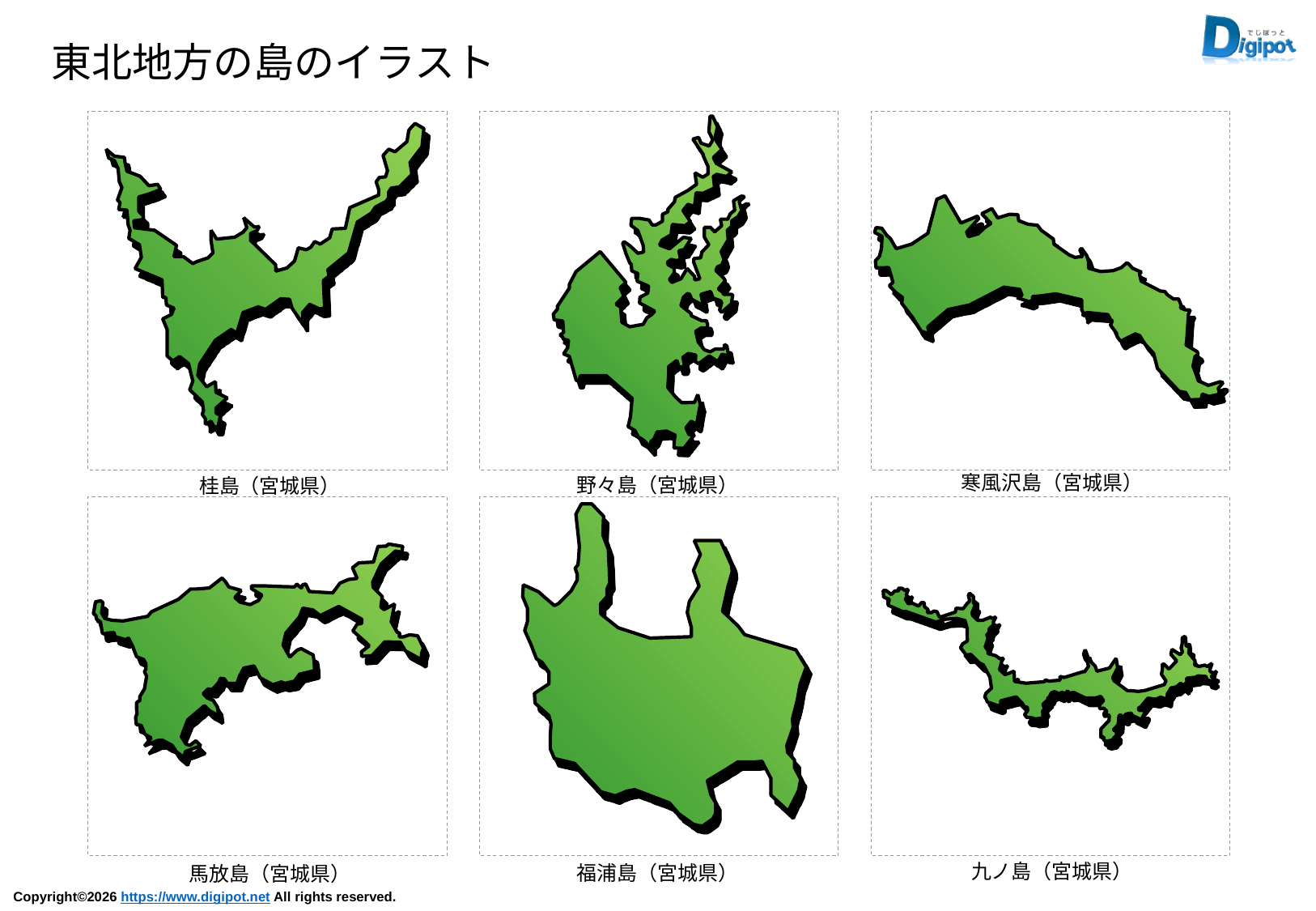

東北地方の島のイラスト

寒風沢島（宮城県）
野々島（宮城県）
桂島（宮城県）

九ノ島（宮城県）
福浦島（宮城県）
馬放島（宮城県）